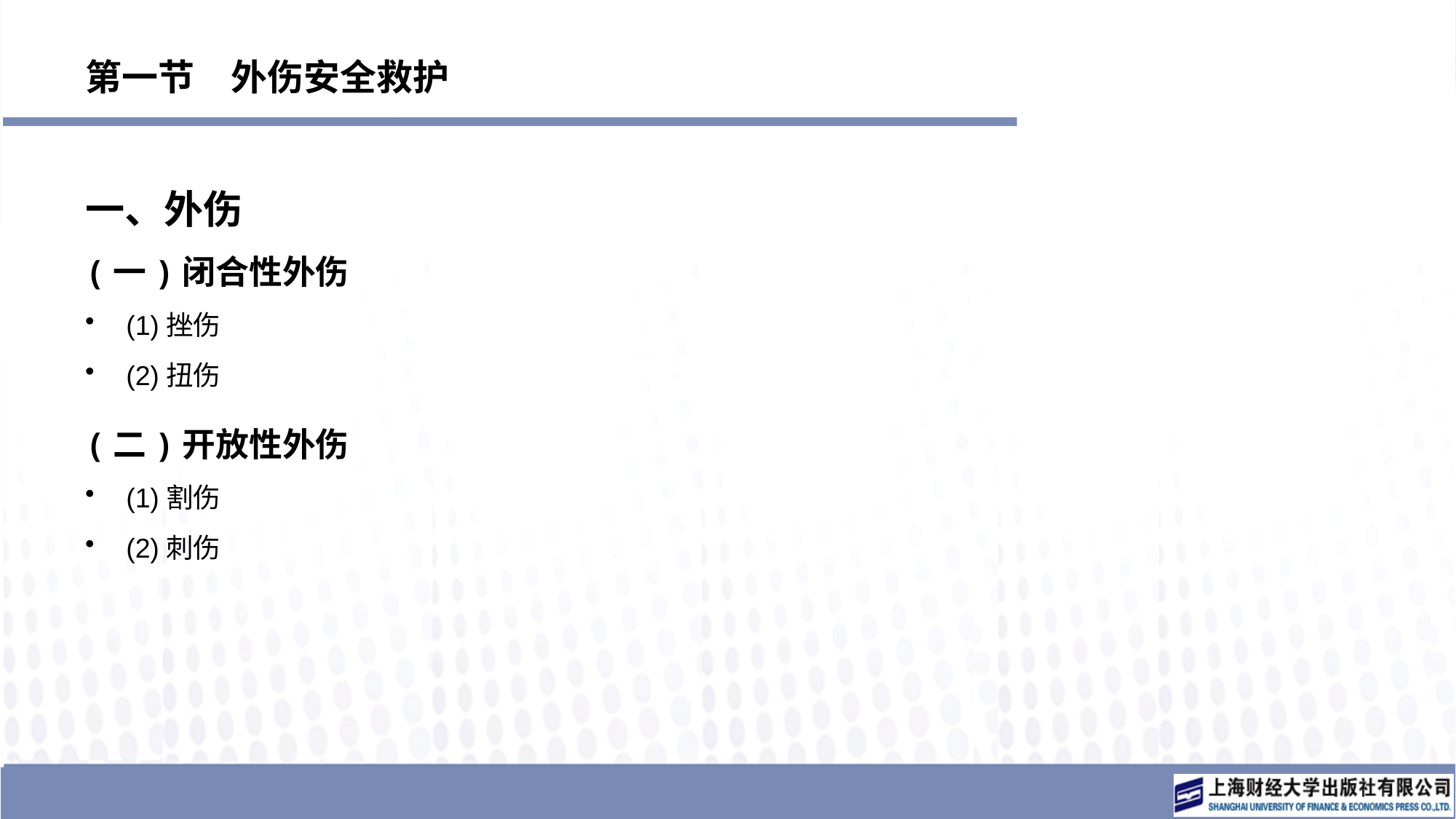

# 第一节　外伤安全救护
一、外伤
(一)闭合性外伤
(1)挫伤
(2)扭伤
(二)开放性外伤
(1)割伤
(2)刺伤